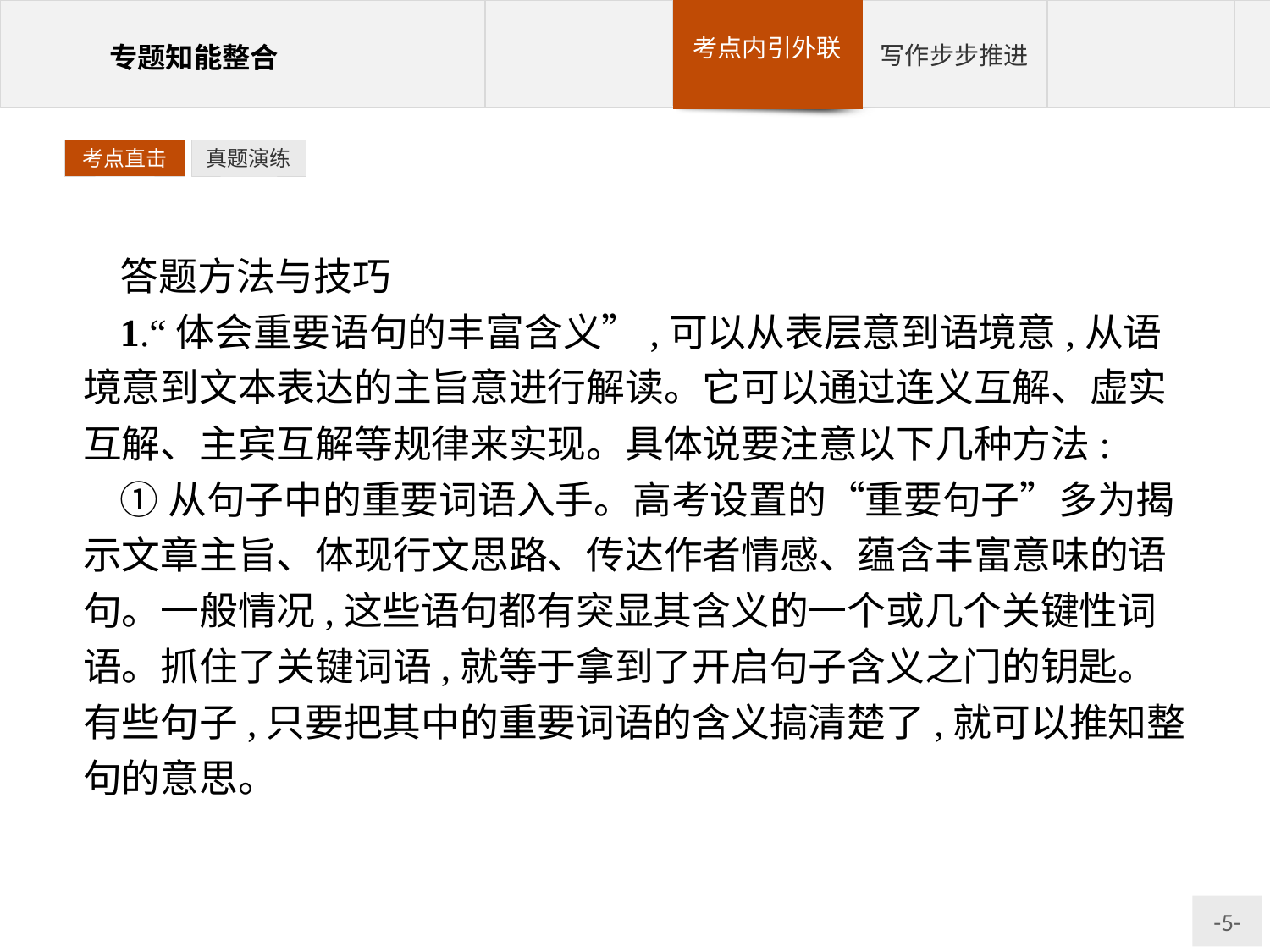

考点直击
真题演练
答题方法与技巧
1.“体会重要语句的丰富含义”,可以从表层意到语境意,从语境意到文本表达的主旨意进行解读。它可以通过连义互解、虚实互解、主宾互解等规律来实现。具体说要注意以下几种方法:
①从句子中的重要词语入手。高考设置的“重要句子”多为揭示文章主旨、体现行文思路、传达作者情感、蕴含丰富意味的语句。一般情况,这些语句都有突显其含义的一个或几个关键性词语。抓住了关键词语,就等于拿到了开启句子含义之门的钥匙。有些句子,只要把其中的重要词语的含义搞清楚了,就可以推知整句的意思。